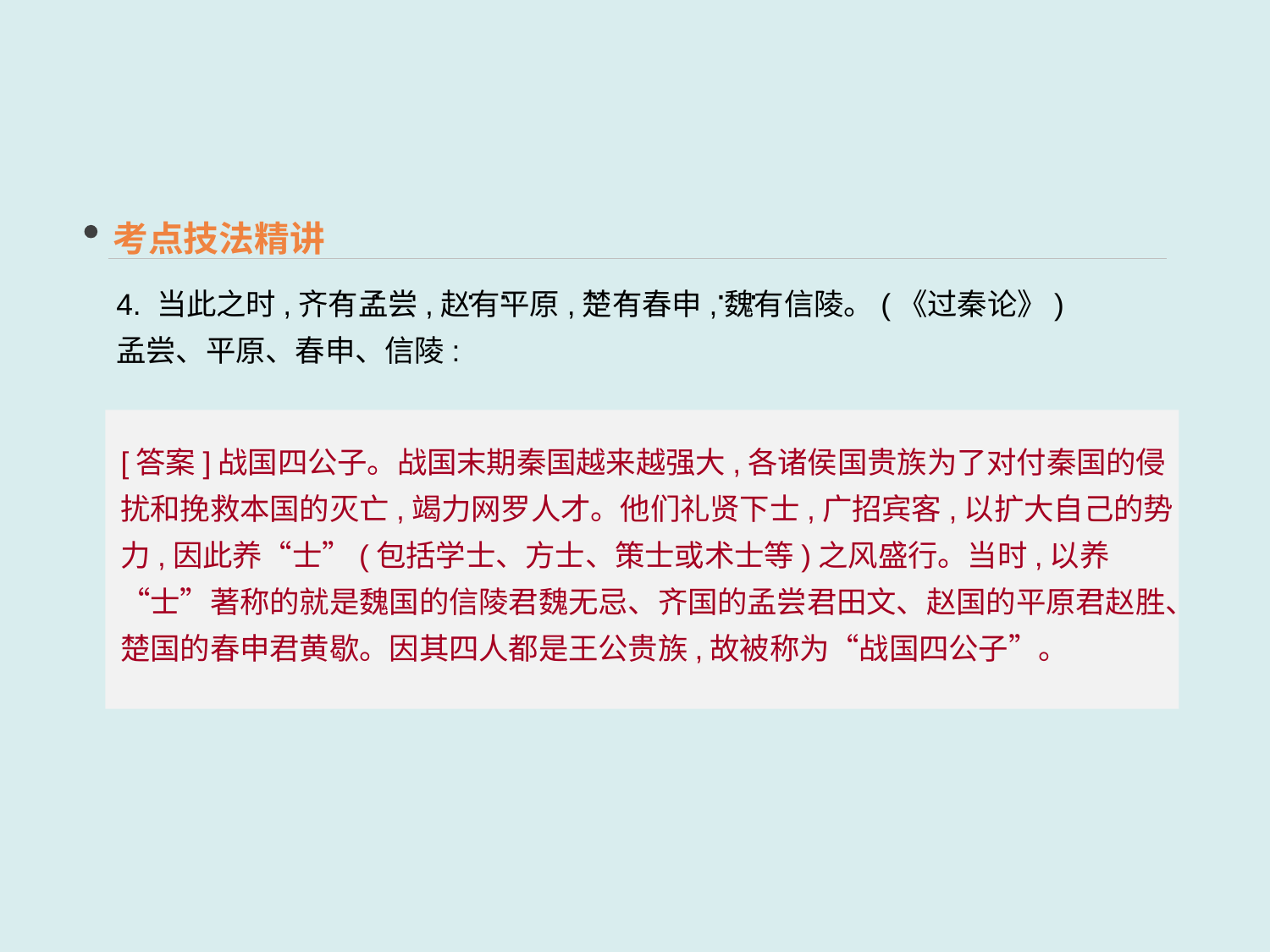

考点技法精讲

4. 当此之时,齐有孟尝,赵有平原,楚有春申,魏有信陵。(《过秦论》)
孟尝、平原、春申、信陵:  ____________________________________________________
 ·  ·        ·  ·
 ·  ·        ·  ·

[答案]战国四公子。战国末期秦国越来越强大,各诸侯国贵族为了对付秦国的侵扰和挽救本国的灭亡,竭力网罗人才。他们礼贤下士,广招宾客,以扩大自己的势力,因此养“士”(包括学士、方士、策士或术士等)之风盛行。当时,以养“士”著称的就是魏国的信陵君魏无忌、齐国的孟尝君田文、赵国的平原君赵胜、楚国的春申君黄歇。因其四人都是王公贵族,故被称为“战国四公子”。